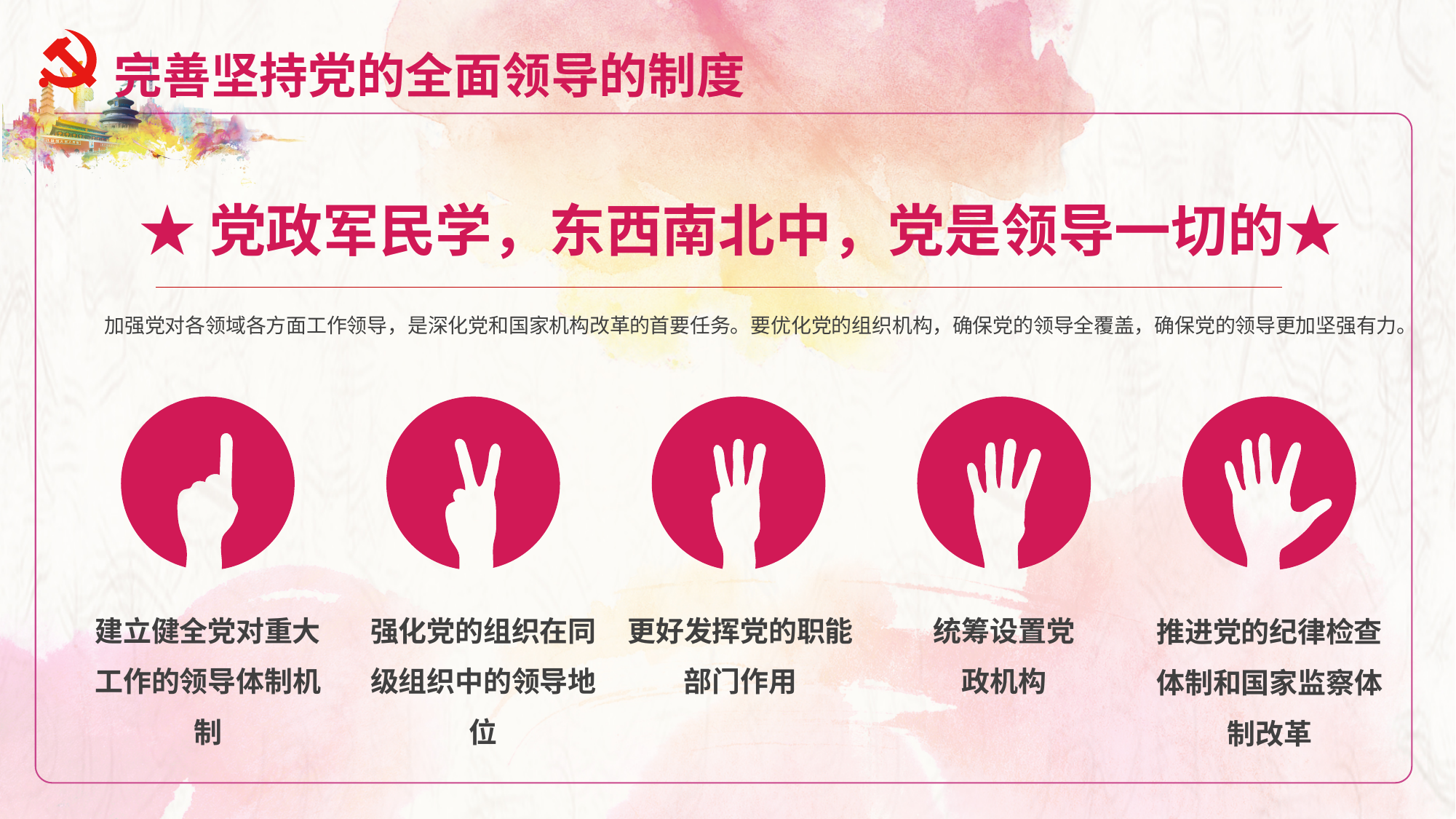

完善坚持党的全面领导的制度
★党政军民学，东西南北中，党是领导一切的★
加强党对各领域各方面工作领导，是深化党和国家机构改革的首要任务。要优化党的组织机构，确保党的领导全覆盖，确保党的领导更加坚强有力。

建立健全党对重大工作的领导体制机制
强化党的组织在同级组织中的领导地位
更好发挥党的职能部门作用
统筹设置党政机构
推进党的纪律检查体制和国家监察体制改革